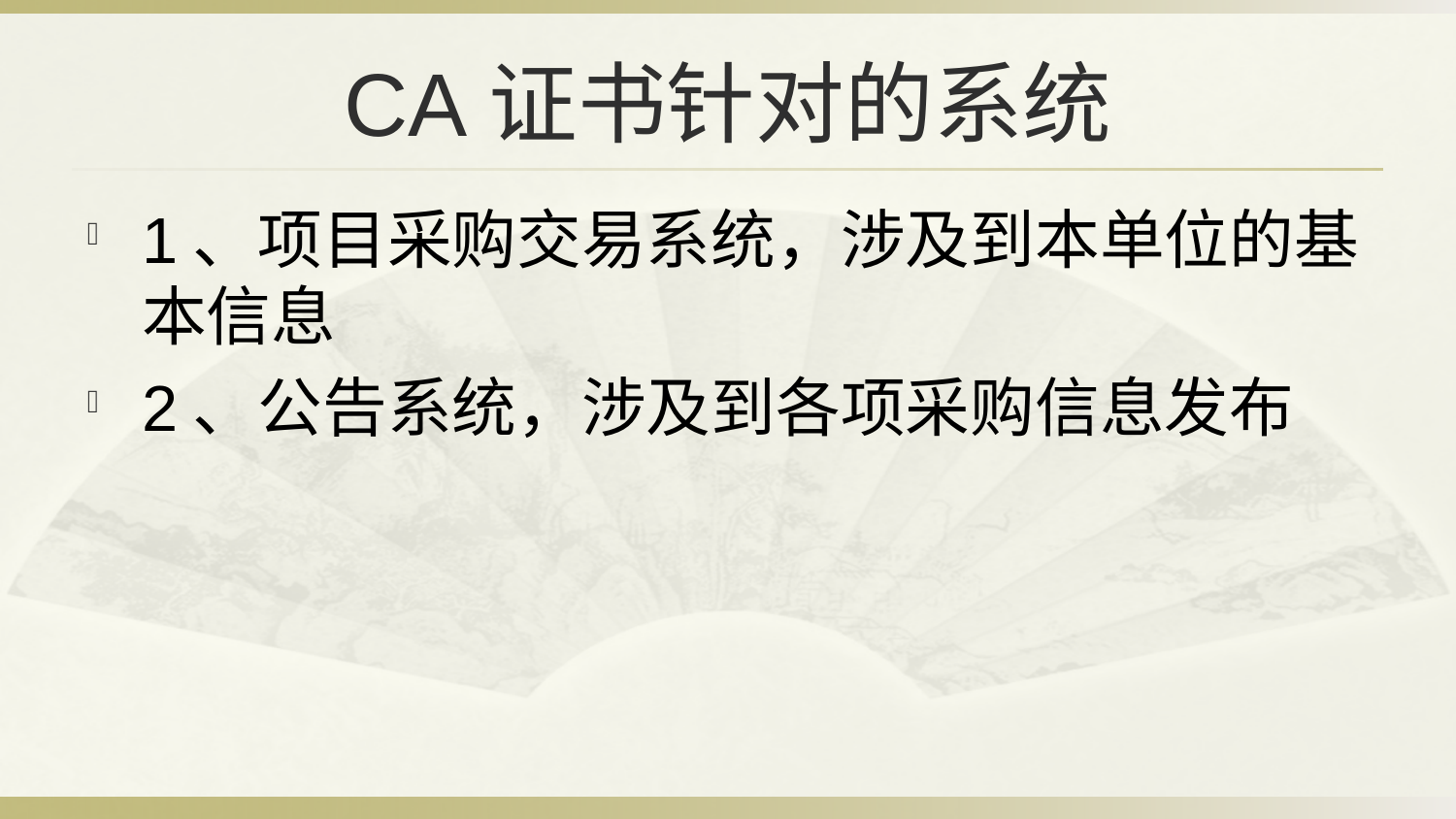

# CA证书针对的系统
1、项目采购交易系统，涉及到本单位的基本信息
2、公告系统，涉及到各项采购信息发布